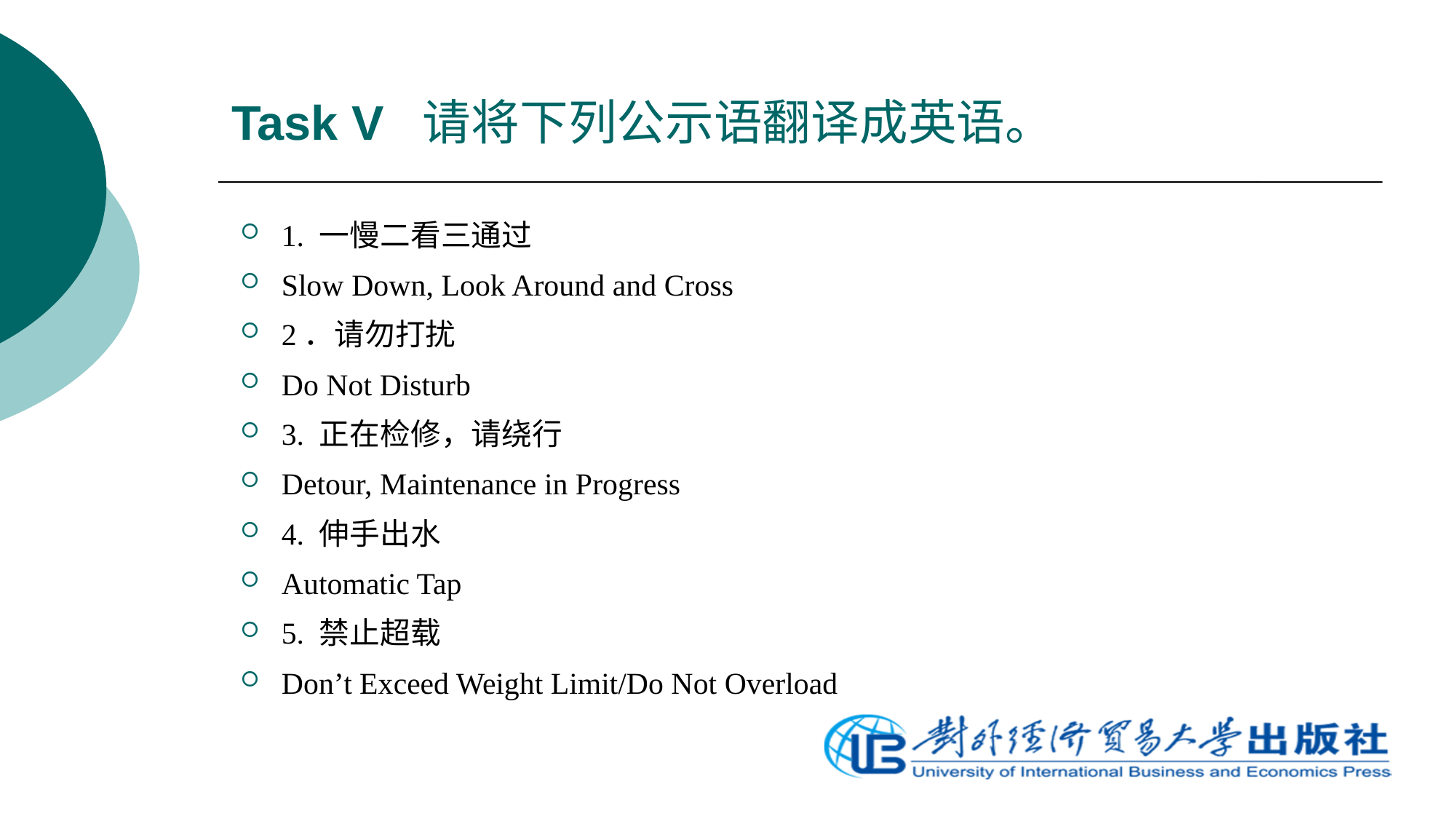

# Task V  请将下列公示语翻译成英语。
1. 一慢二看三通过
Slow Down, Look Around and Cross
2．请勿打扰
Do Not Disturb
3. 正在检修，请绕行
Detour, Maintenance in Progress
4. 伸手出水
Automatic Tap
5. 禁止超载
Don’t Exceed Weight Limit/Do Not Overload